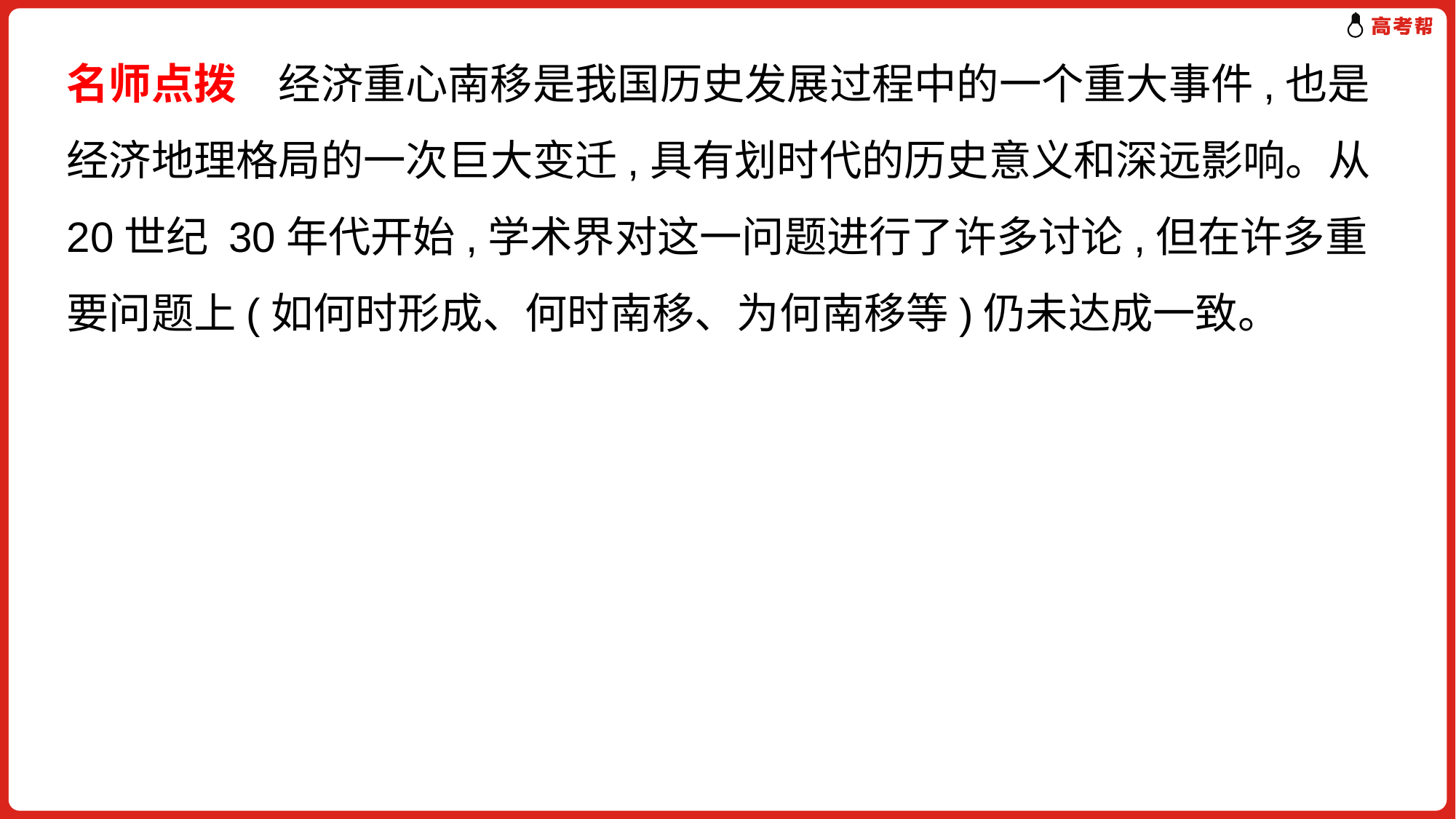

名师点拨　经济重心南移是我国历史发展过程中的一个重大事件,也是经济地理格局的一次巨大变迁,具有划时代的历史意义和深远影响。从20世纪 30年代开始,学术界对这一问题进行了许多讨论,但在许多重要问题上(如何时形成、何时南移、为何南移等)仍未达成一致。